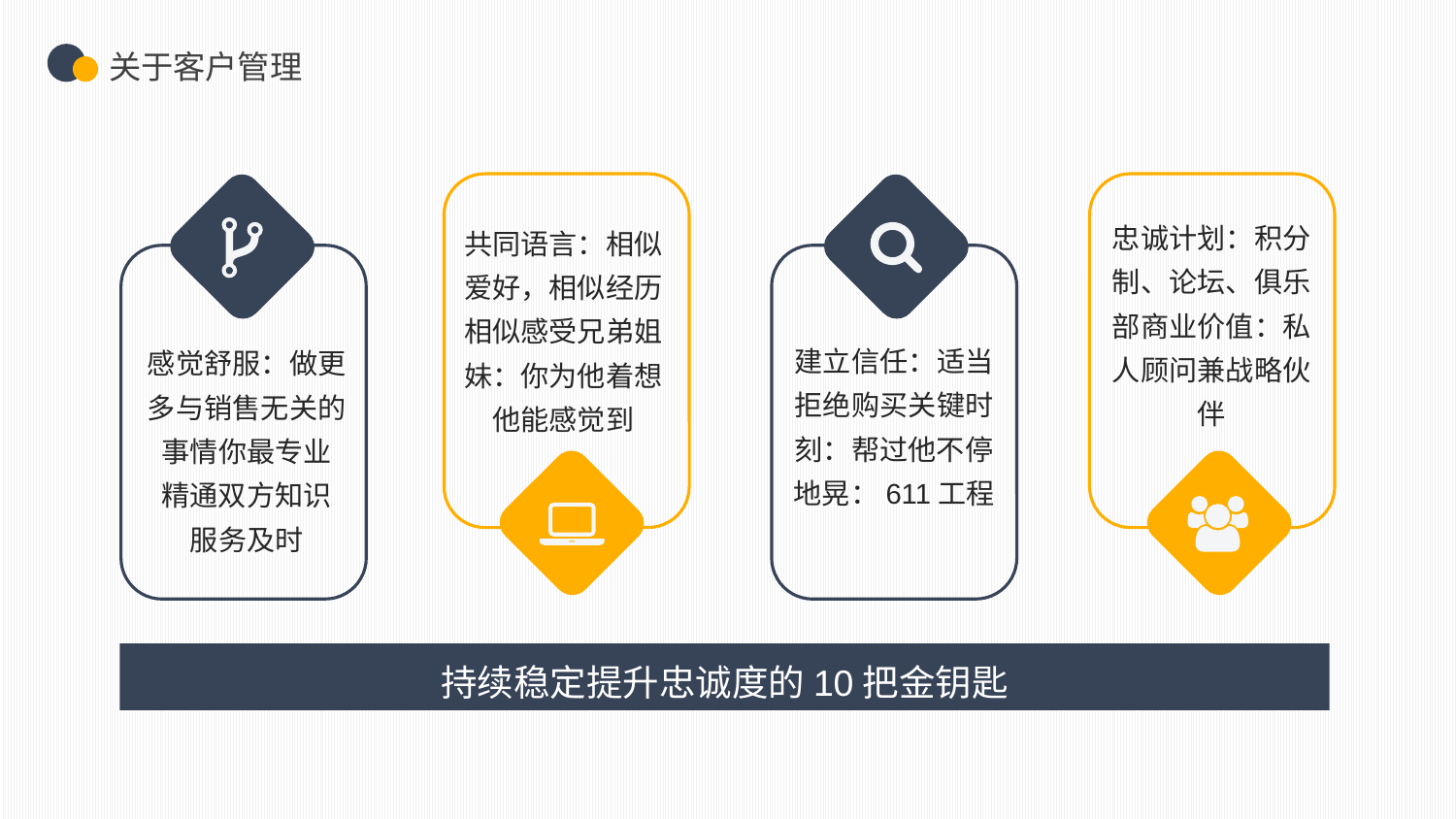

共同语言：相似爱好，相似经历相似感受兄弟姐妹：你为他着想他能感觉到

忠诚计划：积分制、论坛、俱乐部商业价值：私人顾问兼战略伙伴

建立信任：适当拒绝购买关键时刻：帮过他不停地晃：611工程

感觉舒服：做更多与销售无关的事情你最专业
精通双方知识
服务及时
持续稳定提升忠诚度的10把金钥匙